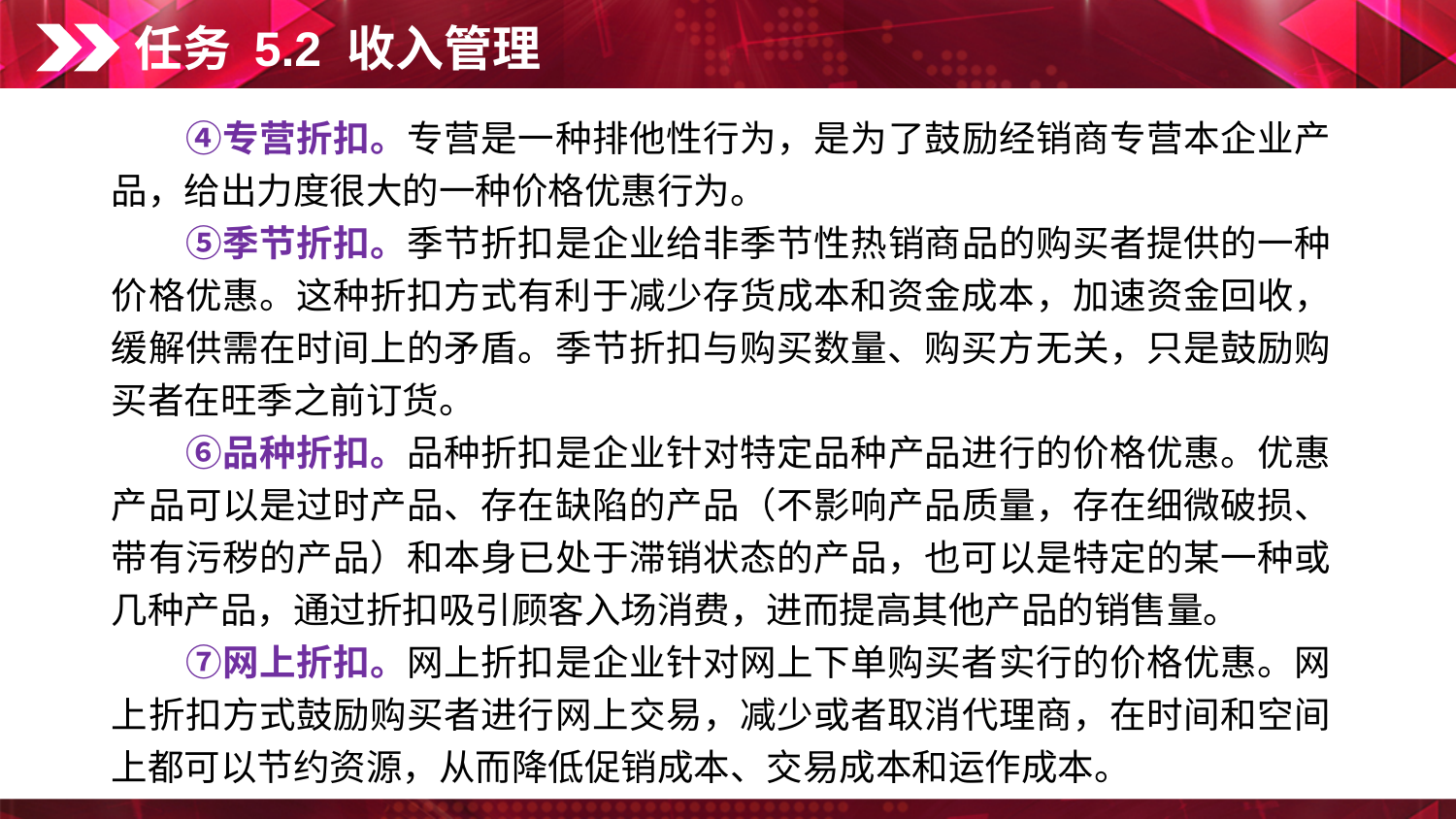

任务 5.2 收入管理

　　④专营折扣。专营是一种排他性行为，是为了鼓励经销商专营本企业产品，给出力度很大的一种价格优惠行为。
　　⑤季节折扣。季节折扣是企业给非季节性热销商品的购买者提供的一种价格优惠。这种折扣方式有利于减少存货成本和资金成本，加速资金回收，缓解供需在时间上的矛盾。季节折扣与购买数量、购买方无关，只是鼓励购买者在旺季之前订货。
　　⑥品种折扣。品种折扣是企业针对特定品种产品进行的价格优惠。优惠产品可以是过时产品、存在缺陷的产品（不影响产品质量，存在细微破损、带有污秽的产品）和本身已处于滞销状态的产品，也可以是特定的某一种或几种产品，通过折扣吸引顾客入场消费，进而提高其他产品的销售量。
　　⑦网上折扣。网上折扣是企业针对网上下单购买者实行的价格优惠。网上折扣方式鼓励购买者进行网上交易，减少或者取消代理商，在时间和空间上都可以节约资源，从而降低促销成本、交易成本和运作成本。